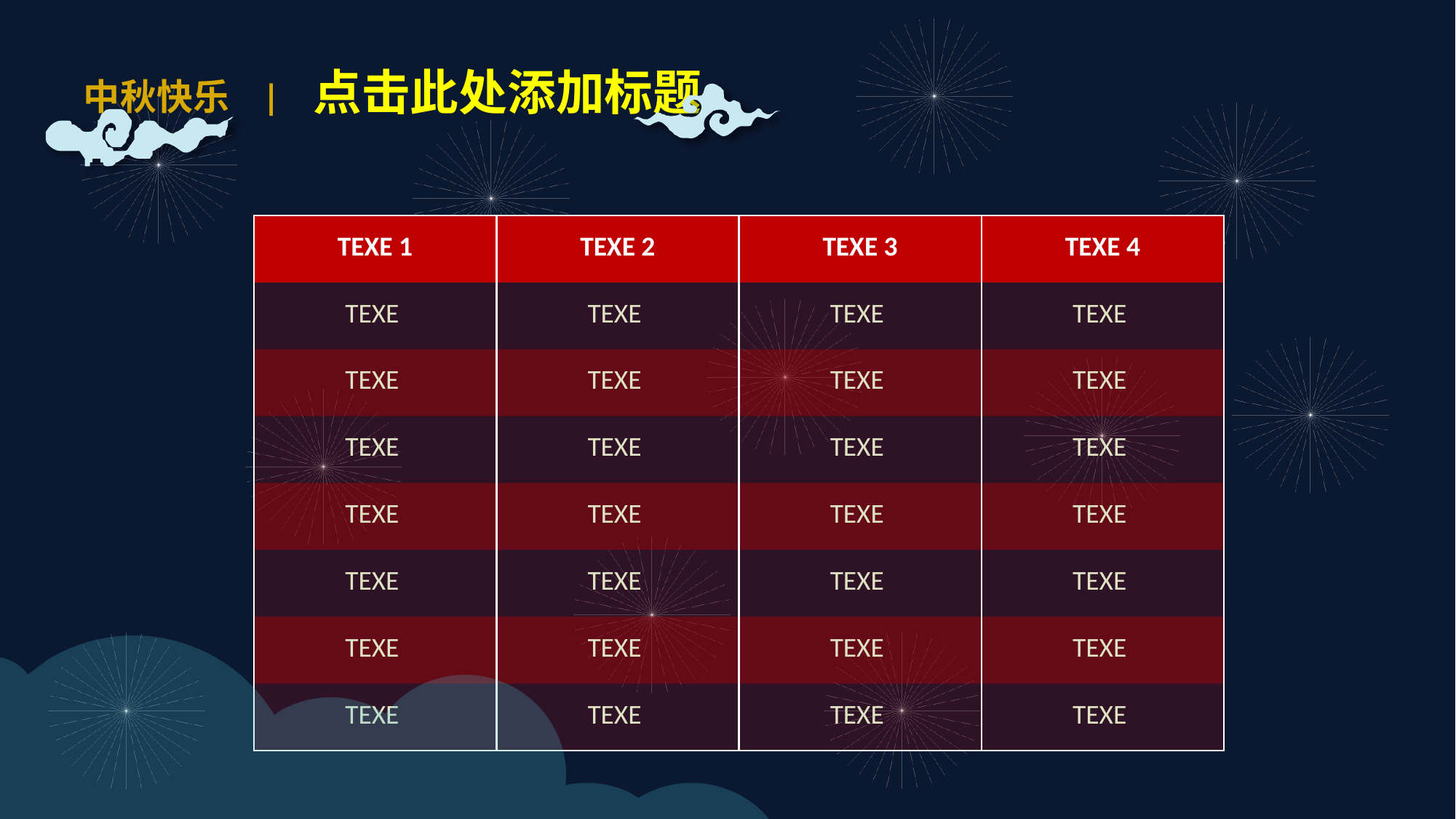

中秋快乐   |   点击此处添加标题

| TEXE 1 | TEXE 2 | TEXE 3 | TEXE 4 |
| --- | --- | --- | --- |
| TEXE | TEXE | TEXE | TEXE |
| TEXE | TEXE | TEXE | TEXE |
| TEXE | TEXE | TEXE | TEXE |
| TEXE | TEXE | TEXE | TEXE |
| TEXE | TEXE | TEXE | TEXE |
| TEXE | TEXE | TEXE | TEXE |
| TEXE | TEXE | TEXE | TEXE |